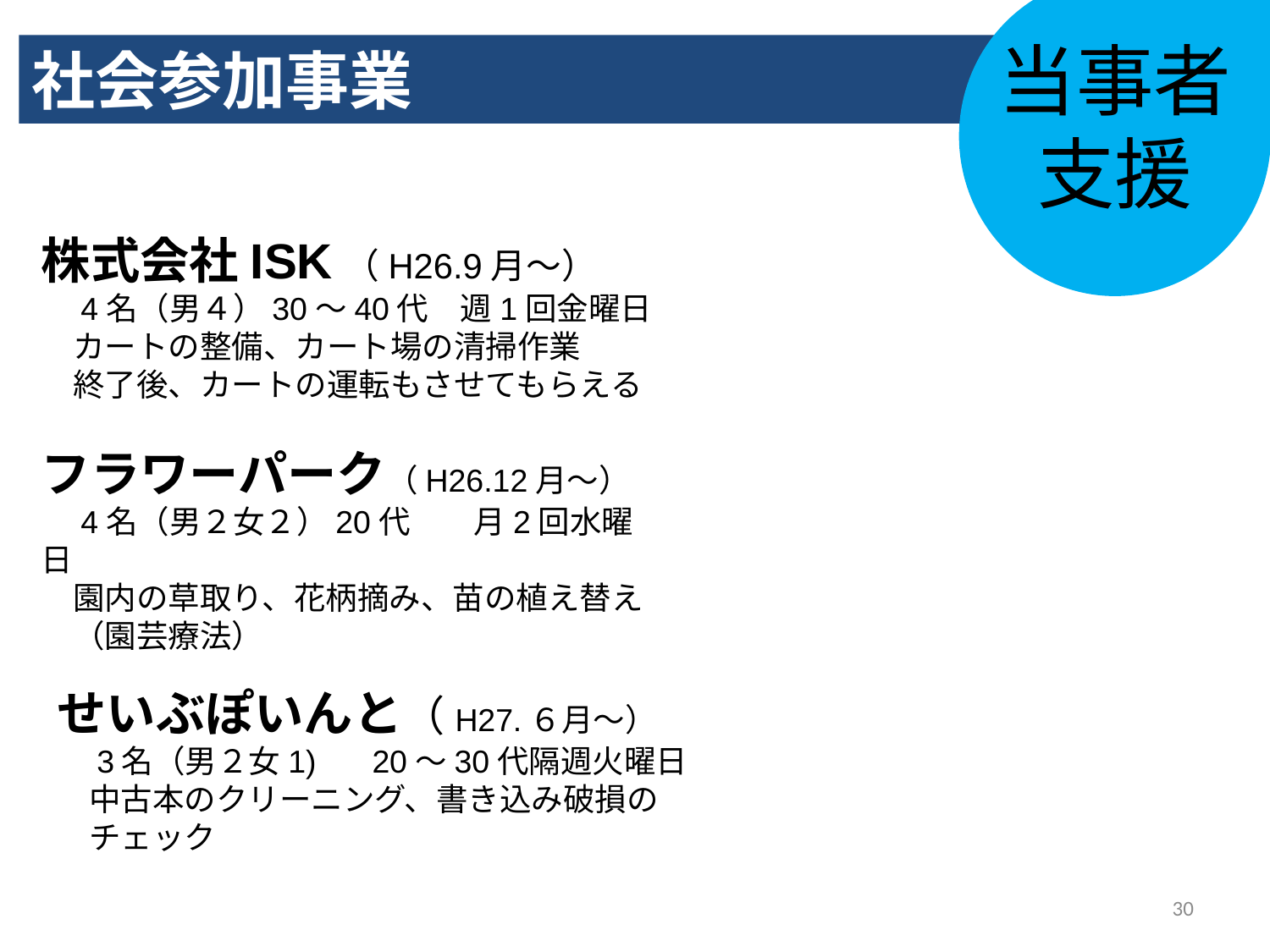

当事者
支援
社会参加事業

株式会社ISK（H26.9月～）
　4名（男４）30～40代　週1回金曜日
　カートの整備、カート場の清掃作業
　終了後、カートの運転もさせてもらえる
フラワーパーク（H26.12月～）
　4名（男２女２）20代　　月2回水曜日
　園内の草取り、花柄摘み、苗の植え替え　（園芸療法）
せいぶぽいんと（H27.６月～）
　3名（男２女1) 　20～30代隔週火曜日
　中古本のクリーニング、書き込み破損の
　チェック
30